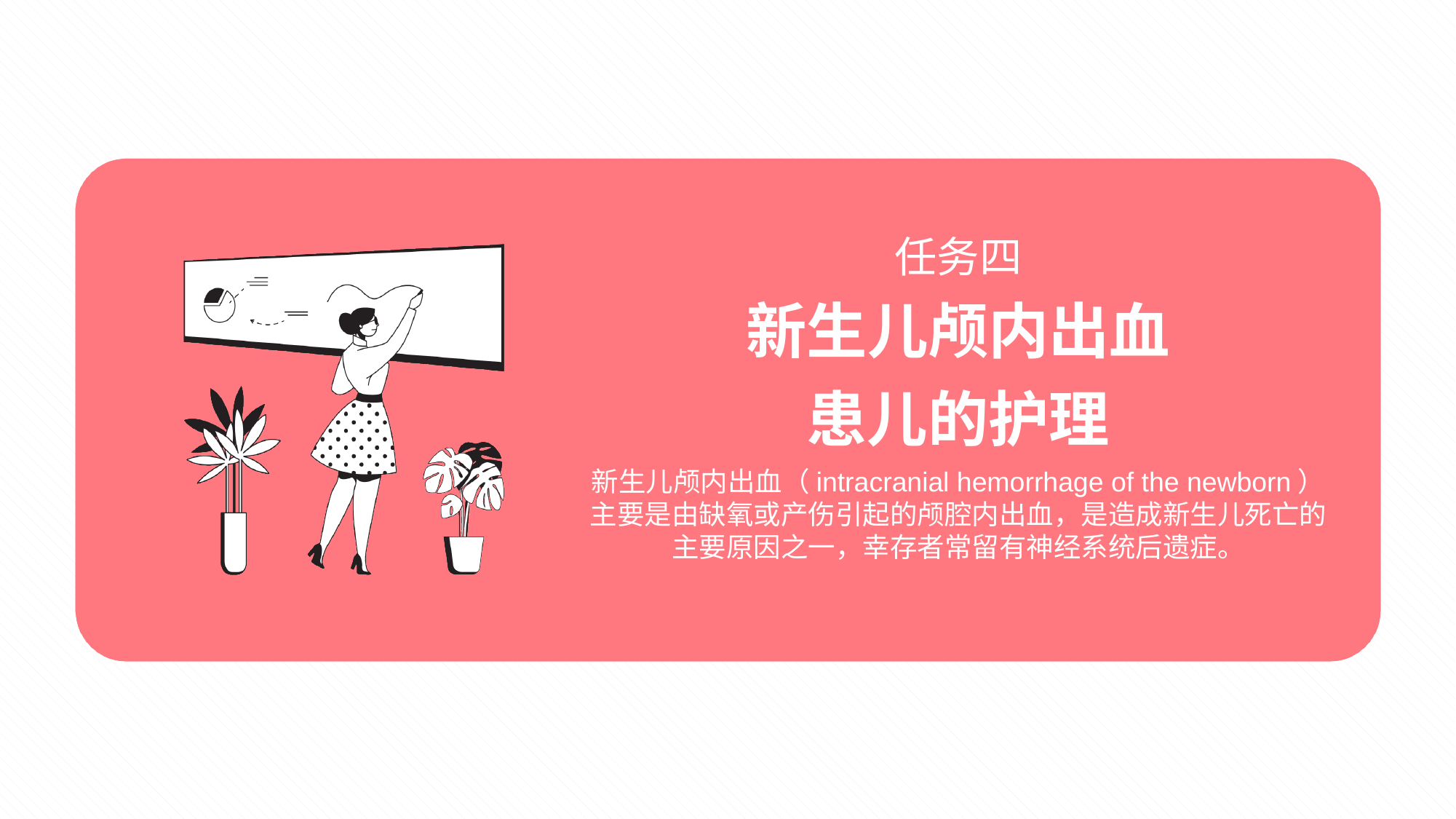

# 任务四
新生儿颅内出血
患儿的护理
新生儿颅内出血（intracranial hemorrhage of the newborn）主要是由缺氧或产伤引起的颅腔内出血，是造成新生儿死亡的主要原因之一，幸存者常留有神经系统后遗症。